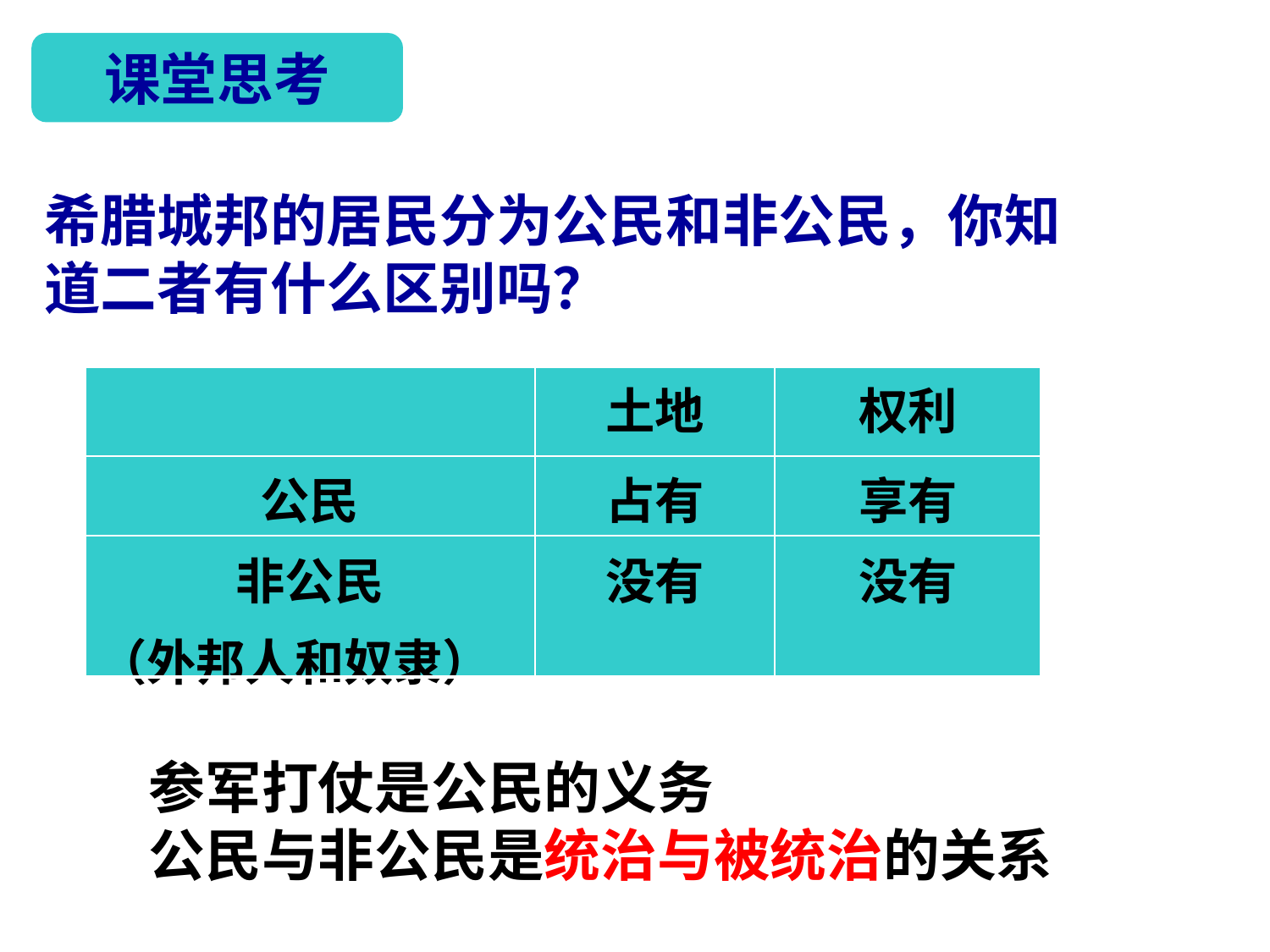

课堂思考
希腊城邦的居民分为公民和非公民，你知道二者有什么区别吗？
|  | 土地 | 权利 |
| --- | --- | --- |
| 公民 | 占有 | 享有 |
| 非公民 （外邦人和奴隶） | 没有 | 没有 |
参军打仗是公民的义务
公民与非公民是统治与被统治的关系